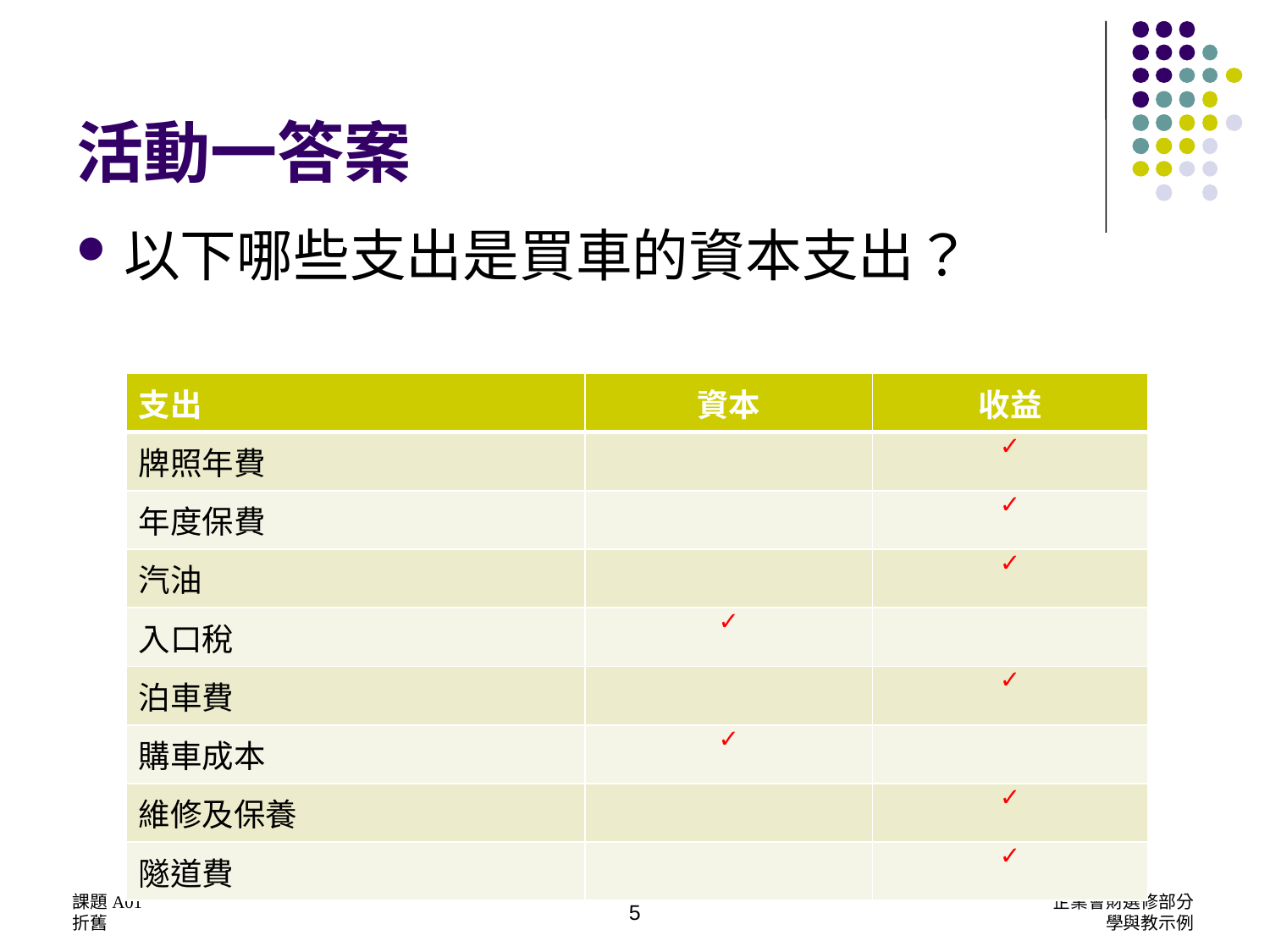

# 活動一答案
以下哪些支出是買車的資本支出？

| 支出 | 資本 | 收益 |
| --- | --- | --- |
| 牌照年費 |  | ✓ |
| 年度保費 |  | ✓ |
| 汽油 |  | ✓ |
| 入口稅 | ✓ |  |
| 泊車費 |  | ✓ |
| 購車成本 | ✓ |  |
| 維修及保養 |  | ✓ |
| 隧道費 |  | ✓ |

課題A01
折舊

企業會財選修部分
學與教示例

5